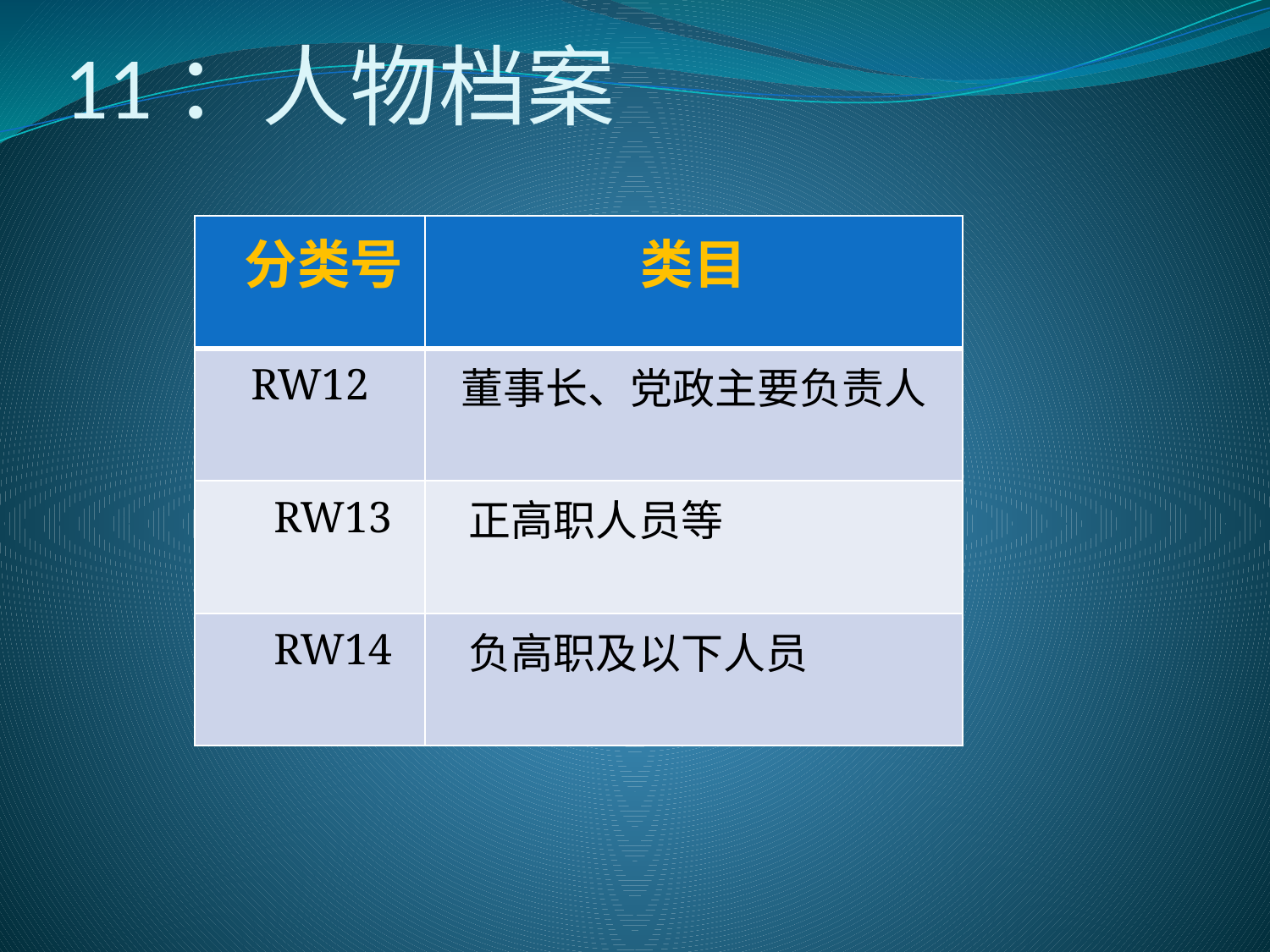

# 11：人物档案
| 分类号 | 类目 |
| --- | --- |
| RW12 | 董事长、党政主要负责人 |
| RW13 | 正高职人员等 |
| RW14 | 负高职及以下人员 |